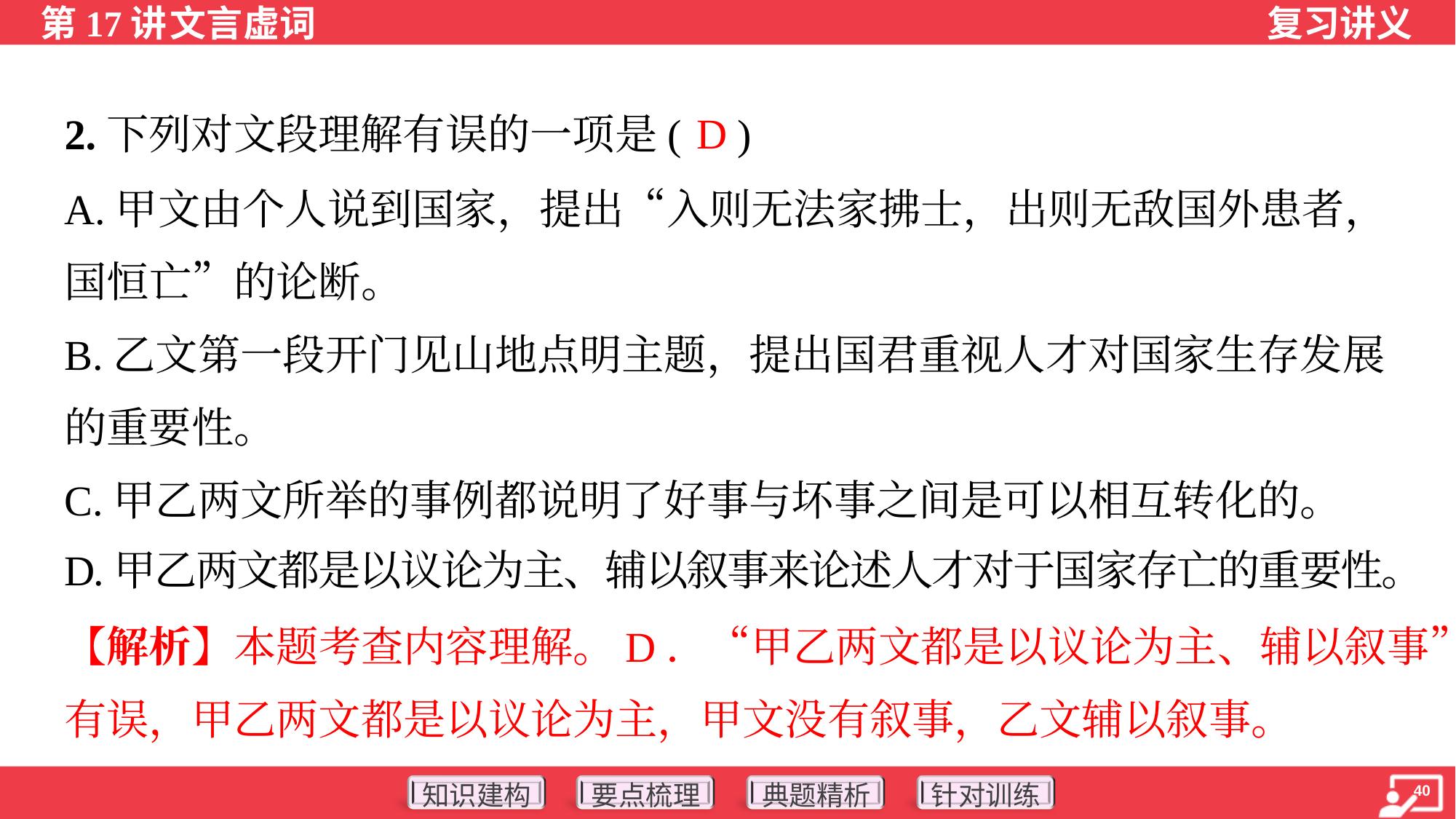

D
2.下列对文段理解有误的一项是(     )
A.甲文由个人说到国家，提出“入则无法家拂士，出则无敌国外患者，
国恒亡”的论断。
B.乙文第一段开门见山地点明主题，提出国君重视人才对国家生存发展
的重要性。
C.甲乙两文所举的事例都说明了好事与坏事之间是可以相互转化的。
D.甲乙两文都是以议论为主、辅以叙事来论述人才对于国家存亡的重要性。
【解析】本题考查内容理解。D．“甲乙两文都是以议论为主、辅以叙事”
有误，甲乙两文都是以议论为主，甲文没有叙事，乙文辅以叙事。